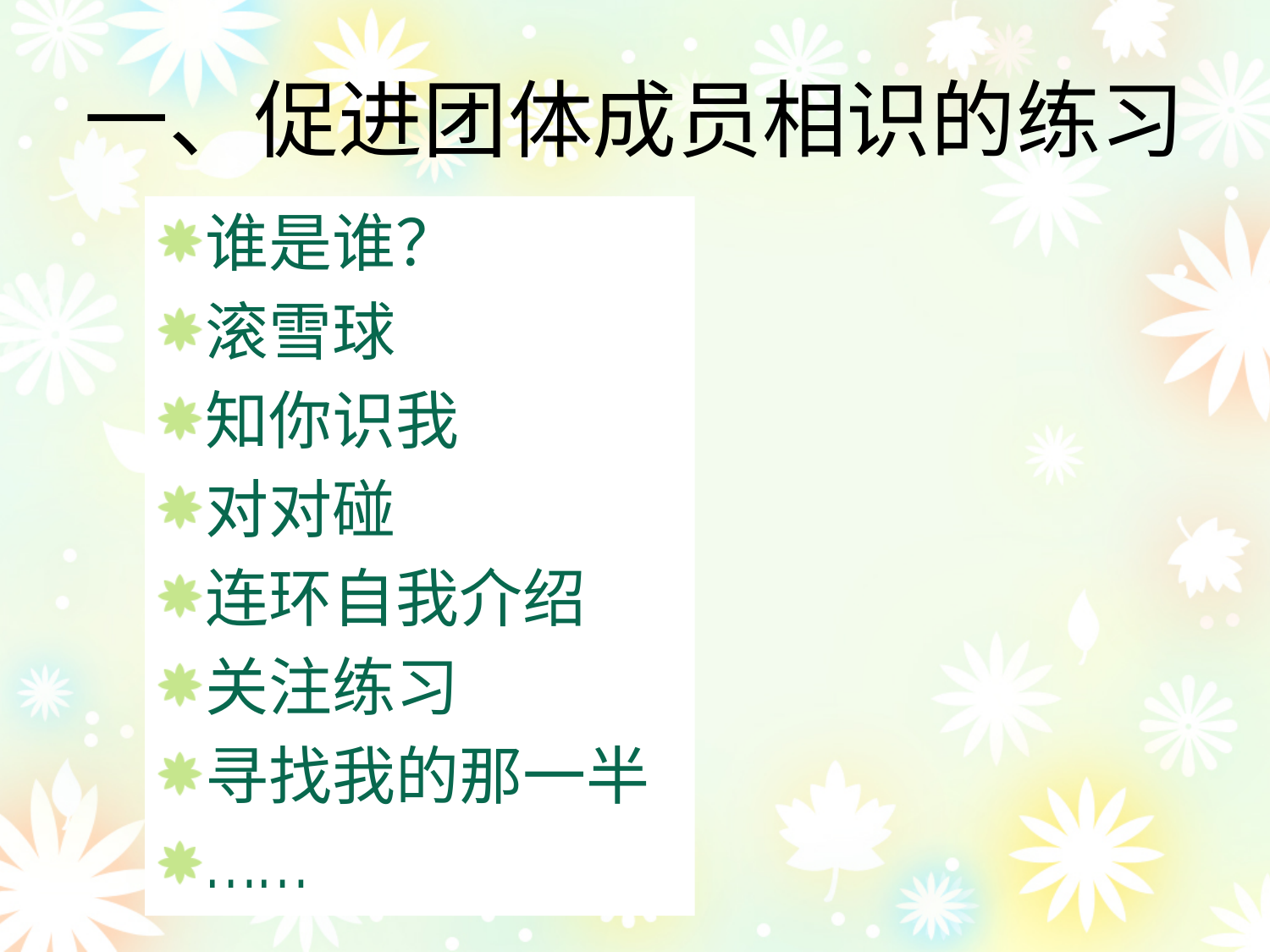

一、促进团体成员相识的练习
谁是谁？
滚雪球
知你识我
对对碰
连环自我介绍
关注练习
寻找我的那一半
……